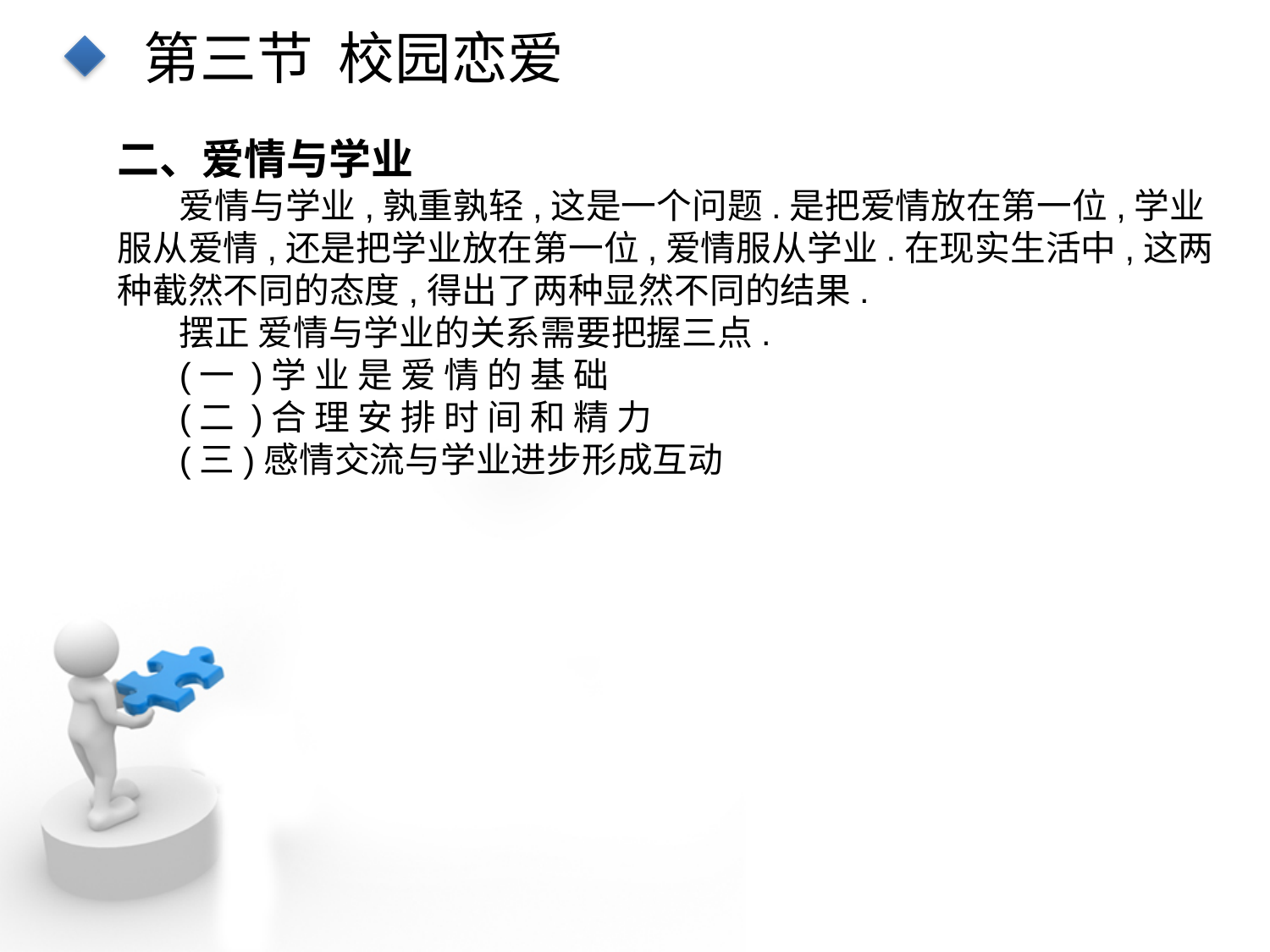

第三节  校园恋爱

二、爱情与学业
爱情与学业,孰重孰轻,这是一个问题.是把爱情放在第一位,学业服从爱情,还是把学业放在第一位,爱情服从学业.在现实生活中,这两种截然不同的态度,得出了两种显然不同的结果.
摆正 爱情与学业的关系需要把握三点.
(一 )学 业 是 爱 情 的 基 础
(二 )合 理 安 排 时 间 和 精 力
(三)感情交流与学业进步形成互动

点击添加文本
点击添加文本
点击添加文本
点击添加文本